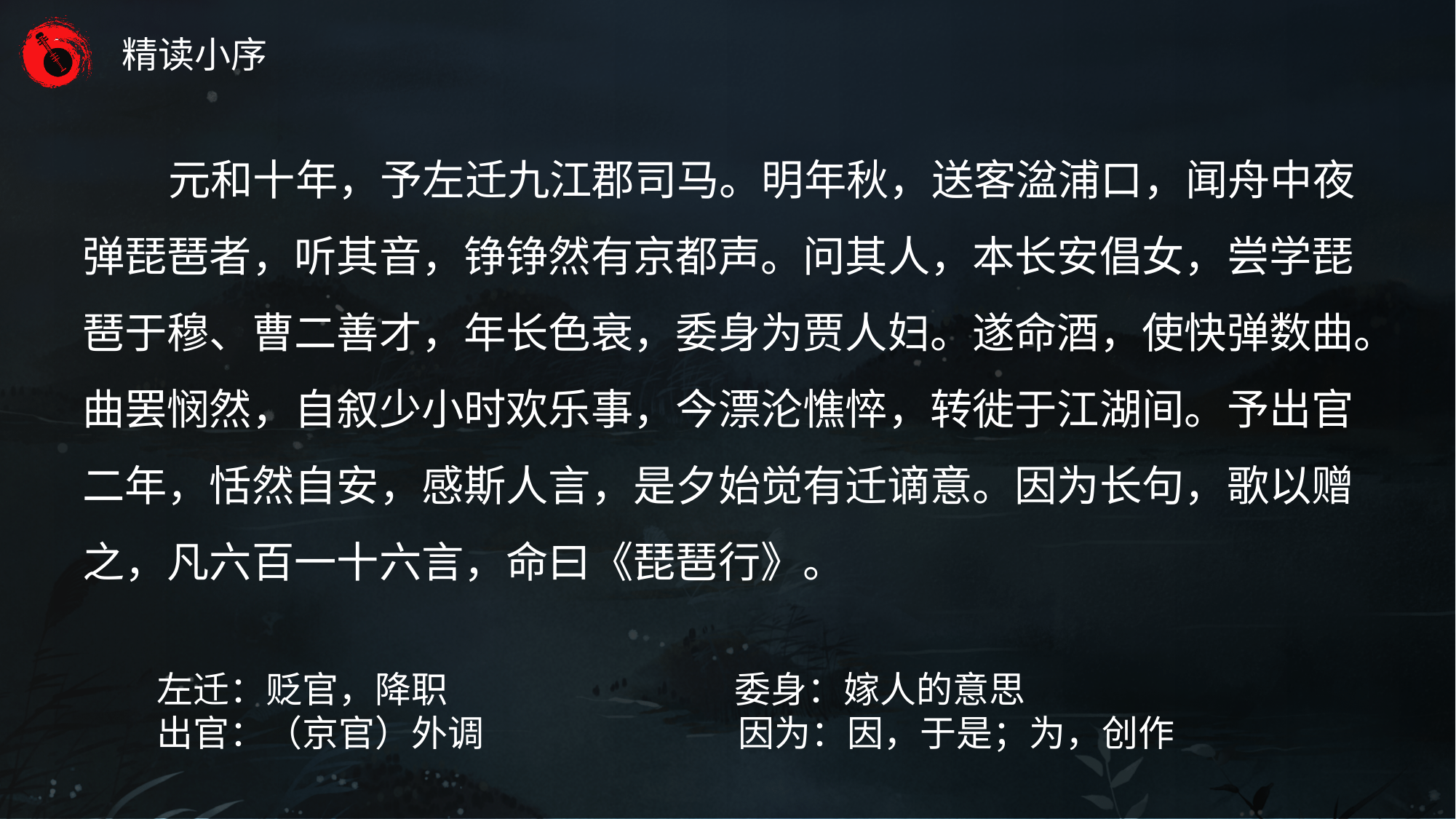

元和十年，予左迁九江郡司马。明年秋，送客湓浦口，闻舟中夜弹琵琶者，听其音，铮铮然有京都声。问其人，本长安倡女，尝学琵琶于穆、曹二善才，年长色衰，委身为贾人妇。遂命酒，使快弹数曲。曲罢悯然，自叙少小时欢乐事，今漂沦憔悴，转徙于江湖间。予出官二年，恬然自安，感斯人言，是夕始觉有迁谪意。因为长句，歌以赠之，凡六百一十六言，命曰《琵琶行》。
左迁：贬官，降职                                   委身：嫁人的意思
出官：（京官）外调                               因为：因，于是；为，创作